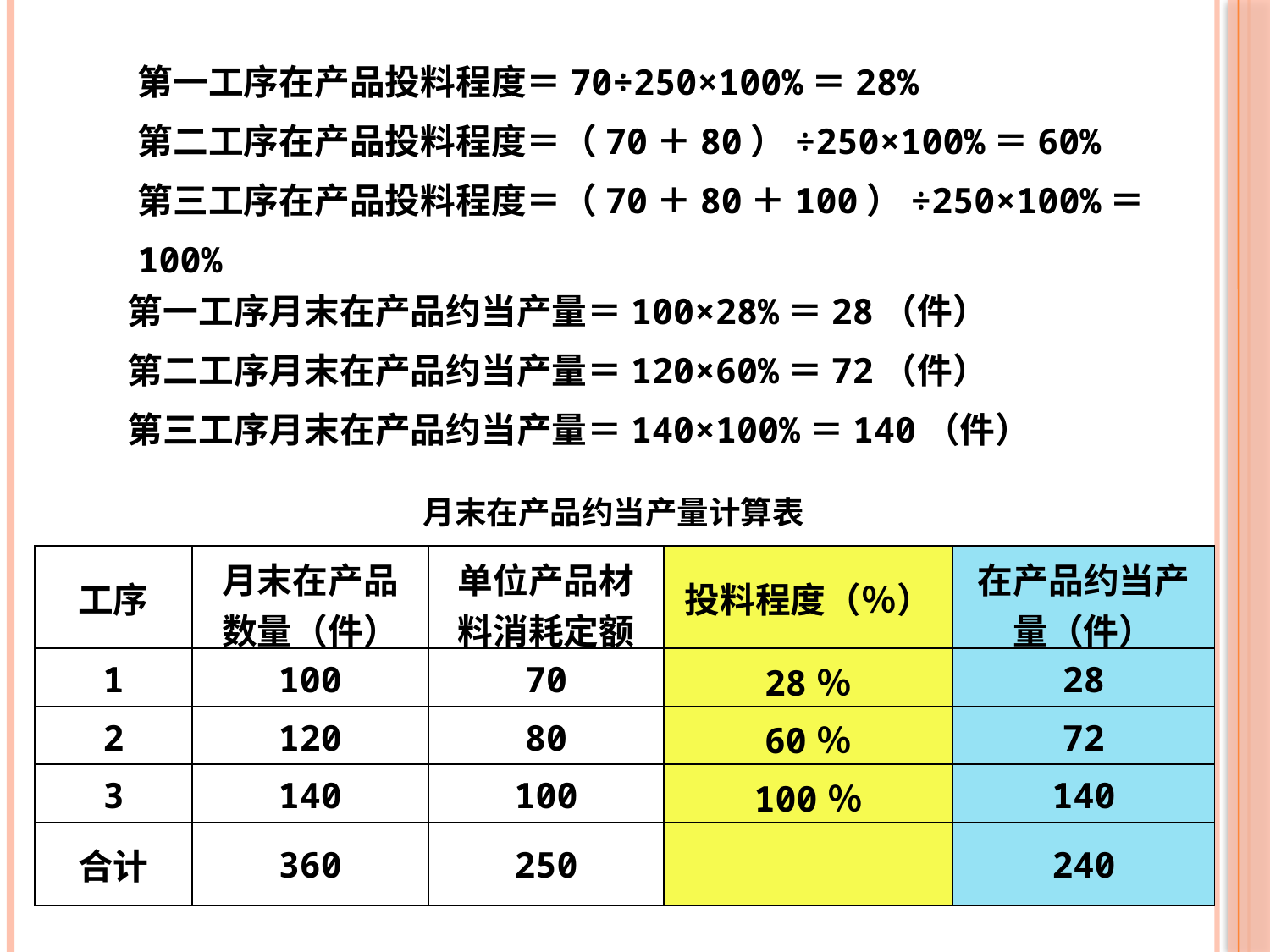

第一工序在产品投料程度＝70÷250×100%＝28%
第二工序在产品投料程度＝（70＋80）÷250×100%＝60%
第三工序在产品投料程度＝（70＋80＋100）÷250×100%＝100%
第一工序月末在产品约当产量＝100×28%＝28（件）
第二工序月末在产品约当产量＝120×60%＝72（件）
第三工序月末在产品约当产量＝140×100%＝140（件）
月末在产品约当产量计算表
| 工序 | 月末在产品 数量（件） | 单位产品材料消耗定额 | 投料程度（％） | 在产品约当产量（件） |
| --- | --- | --- | --- | --- |
| 1 | 100 | 70 | 28％ | 28 |
| 2 | 120 | 80 | 60％ | 72 |
| 3 | 140 | 100 | 100％ | 140 |
| 合计 | 360 | 250 |  | 240 |